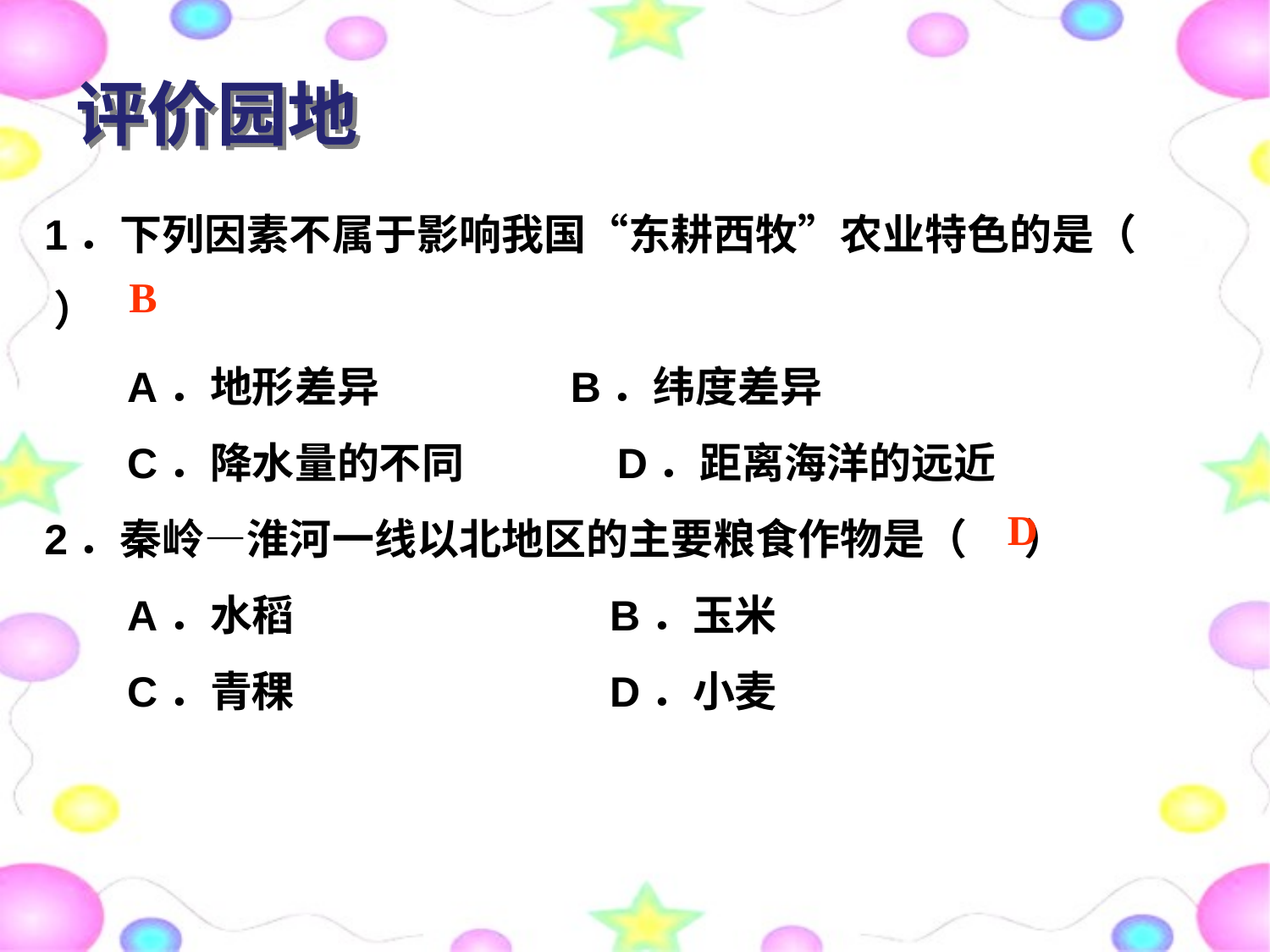

评价园地
1．下列因素不属于影响我国“东耕西牧”农业特色的是（     ）
       A．地形差异                   B．纬度差异
       C．降水量的不同               D．距离海洋的远近
2．秦岭—淮河一线以北地区的主要粮食作物是（      ）
       A．水稻                                B．玉米
       C．青稞                                D．小麦
B
D